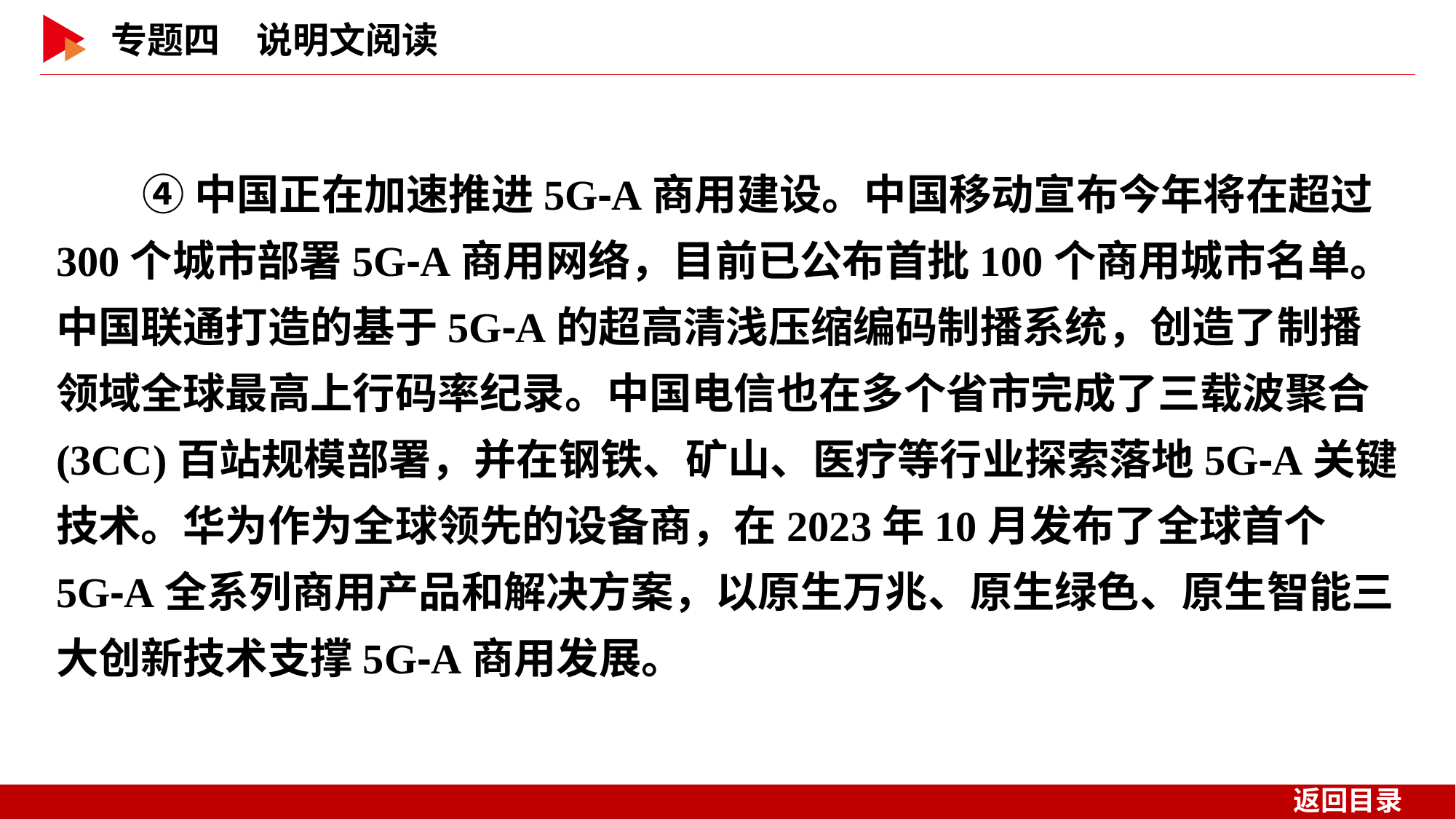

④中国正在加速推进5G⁃A商用建设。中国移动宣布今年将在超过300个城市部署5G⁃A商用网络，目前已公布首批100个商用城市名单。中国联通打造的基于5G⁃A的超高清浅压缩编码制播系统，创造了制播领域全球最高上行码率纪录。中国电信也在多个省市完成了三载波聚合(3CC)百站规模部署，并在钢铁、矿山、医疗等行业探索落地5G⁃A关键技术。华为作为全球领先的设备商，在2023年10月发布了全球首个5G⁃A全系列商用产品和解决方案，以原生万兆、原生绿色、原生智能三大创新技术支撑5G⁃A商用发展。